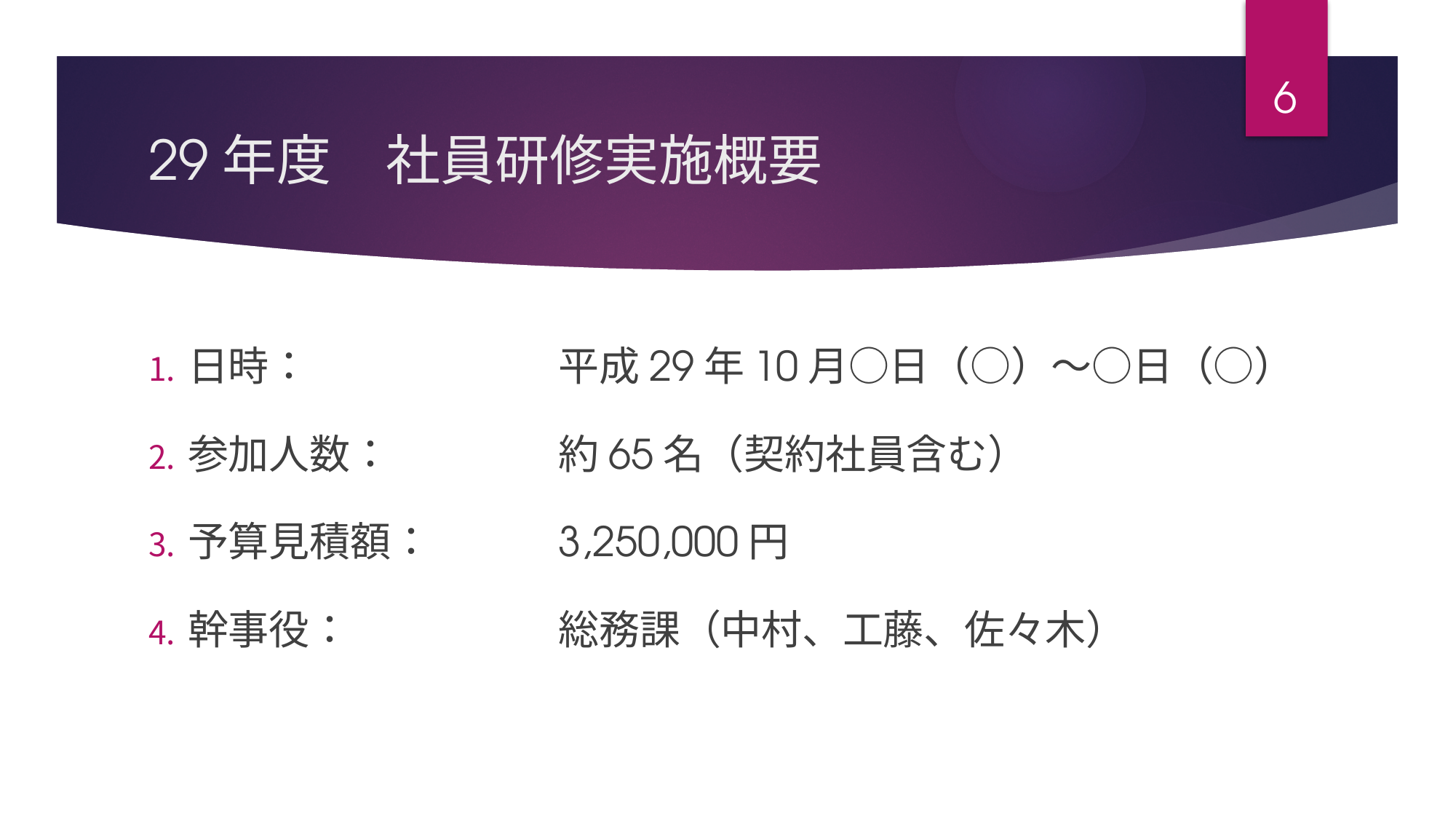

6
# 29年度　社員研修実施概要
日時：	平成29年10月○日（○）～○日（○）
参加人数：	約65名（契約社員含む）
予算見積額：	3,250,000円
幹事役：	総務課（中村、工藤、佐々木）